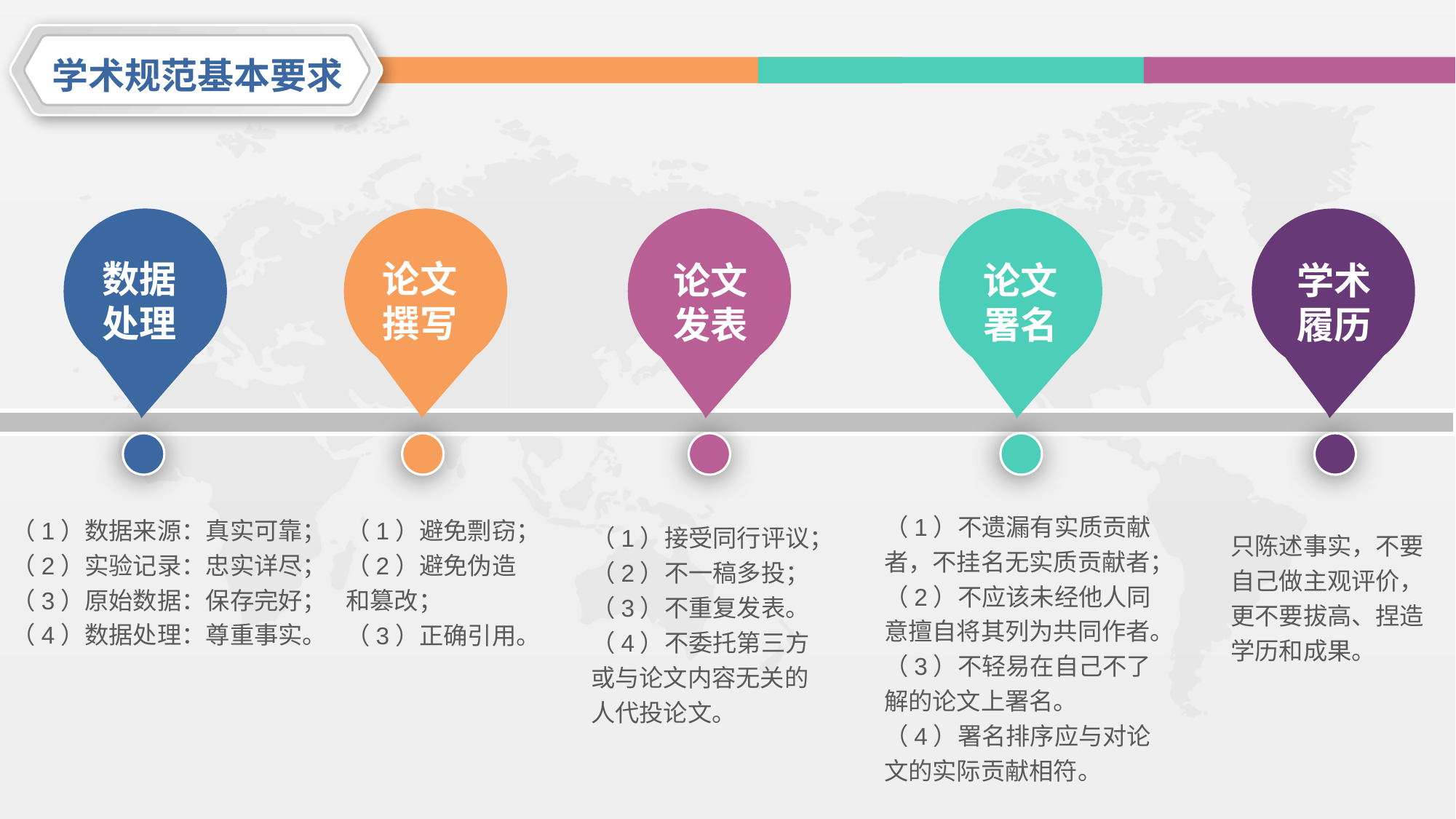

学术规范基本要求

数据处理
论文撰写
论文发表
论文署名
学术履历

（1）不遗漏有实质贡献者，不挂名无实质贡献者；
（2）不应该未经他人同意擅自将其列为共同作者。
（3）不轻易在自己不了解的论文上署名。
（4）署名排序应与对论文的实际贡献相符。
（1）数据来源：真实可靠；
（2）实验记录：忠实详尽；
（3）原始数据：保存完好；
（4）数据处理：尊重事实。

（1）避免剽窃；
（2）避免伪造和篡改；
（3）正确引用。

（1）接受同行评议；
（2）不一稿多投；
（3）不重复发表。
（4）不委托第三方或与论文内容无关的人代投论文。
只陈述事实，不要自己做主观评价，更不要拔高、捏造学历和成果。